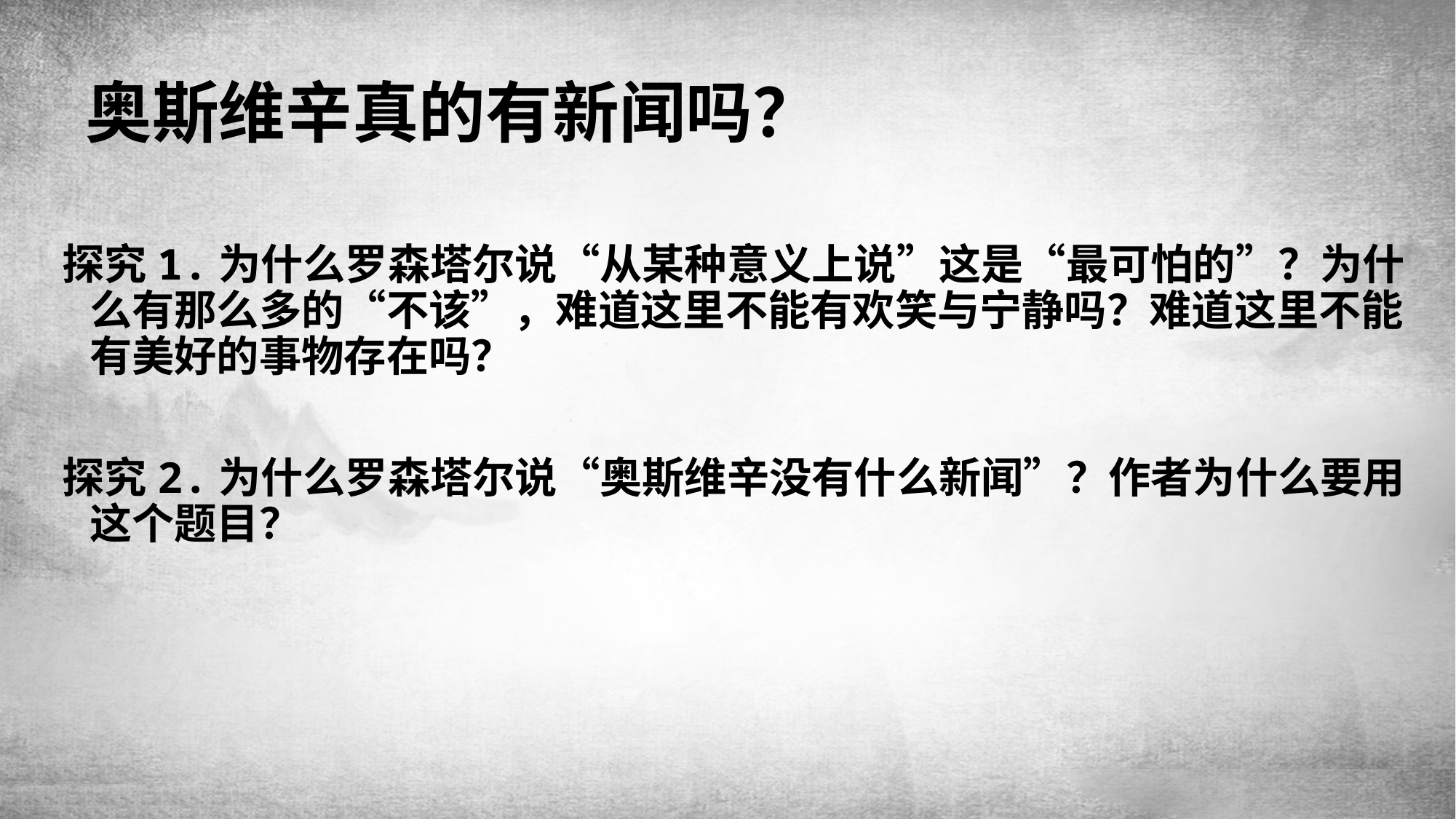

# 奥斯维辛真的有新闻吗？
探究1.为什么罗森塔尔说“从某种意义上说”这是“最可怕的”？为什么有那么多的“不该”，难道这里不能有欢笑与宁静吗？难道这里不能有美好的事物存在吗？

探究2.为什么罗森塔尔说“奥斯维辛没有什么新闻”？作者为什么要用这个题目？